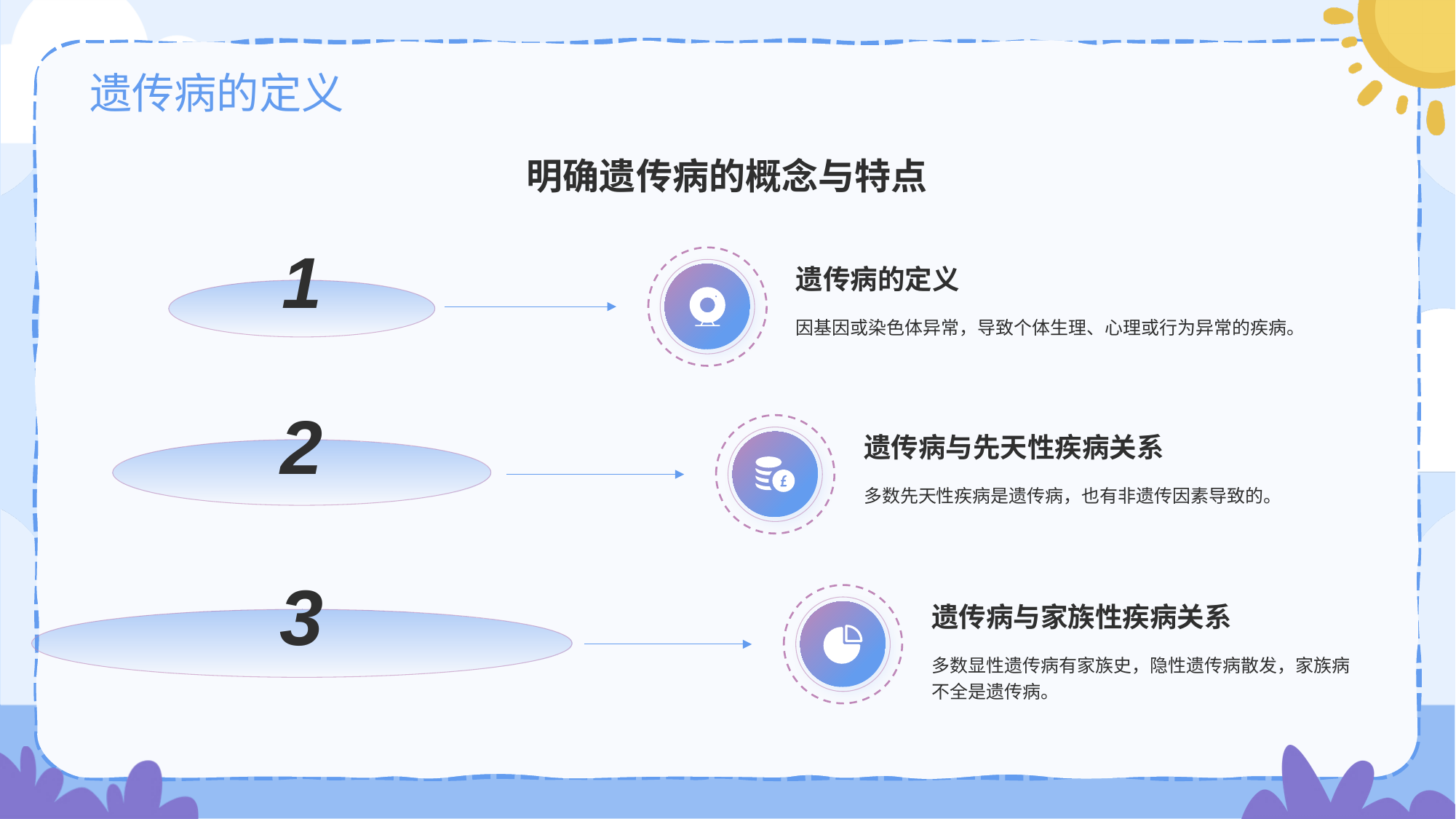

# 遗传病的定义
明确遗传病的概念与特点
遗传病的定义
1

因基因或染色体异常，导致个体生理、心理或行为异常的疾病。

2
遗传病与先天性疾病关系

多数先天性疾病是遗传病，也有非遗传因素导致的。

3
遗传病与家族性疾病关系

多数显性遗传病有家族史，隐性遗传病散发，家族病不全是遗传病。